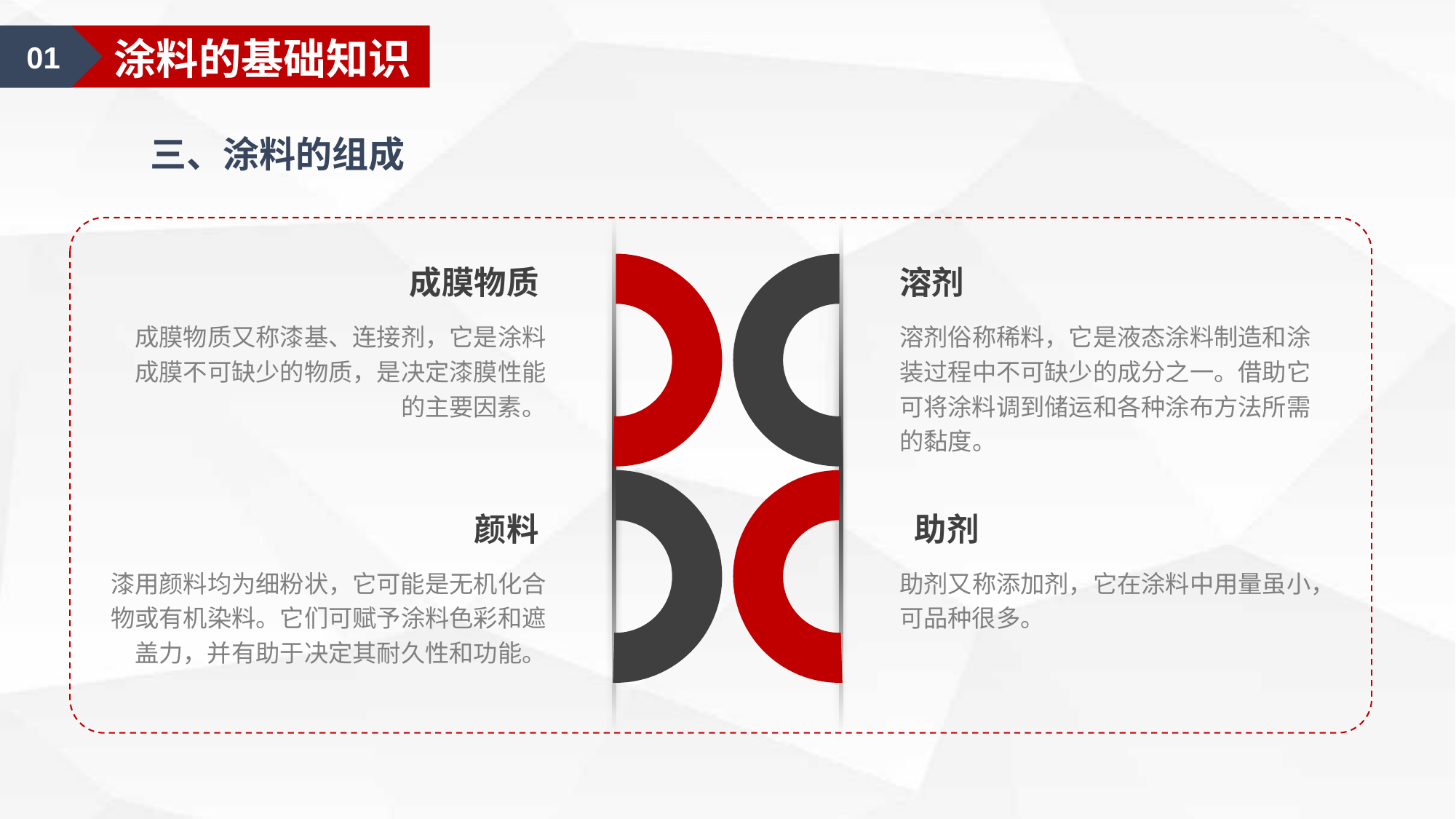

01
涂料的基础知识
三、涂料的组成

成膜物质
溶剂
成膜物质又称漆基、连接剂，它是涂料成膜不可缺少的物质，是决定漆膜性能的主要因素。
溶剂俗称稀料，它是液态涂料制造和涂装过程中不可缺少的成分之一。借助它可将涂料调到储运和各种涂布方法所需的黏度。

颜料
 助剂
漆用颜料均为细粉状，它可能是无机化合物或有机染料。它们可赋予涂料色彩和遮盖力，并有助于决定其耐久性和功能。
助剂又称添加剂，它在涂料中用量虽小，可品种很多。